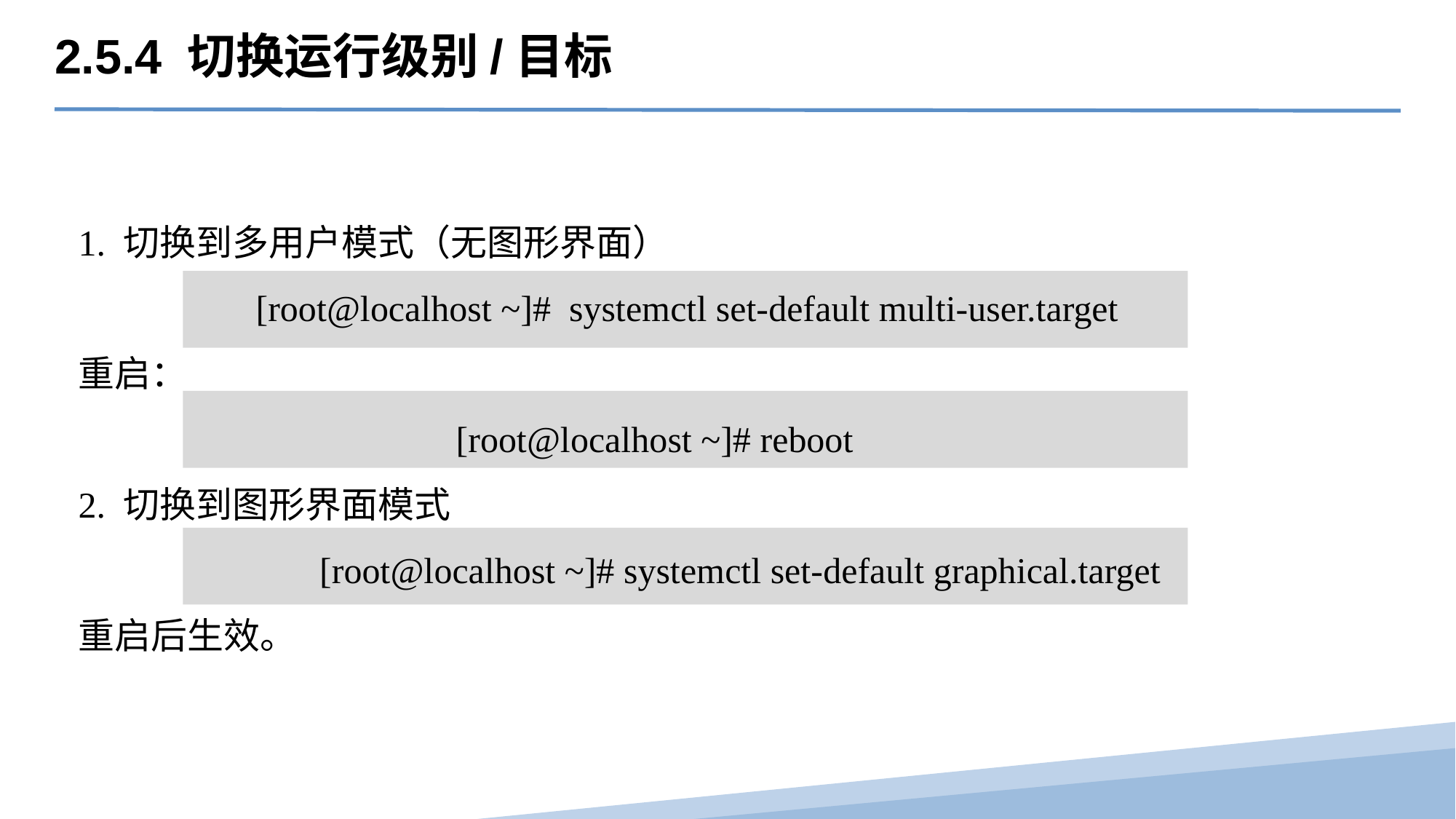

2.5.4 切换运行级别/目标
1. 切换到多用户模式（无图形界面）
               [root@localhost ~]#  systemctl set-default multi-user.target
重启：
                                     [root@localhost ~]# reboot
2. 切换到图形界面模式
                      [root@localhost ~]# systemctl set-default graphical.target
重启后生效。